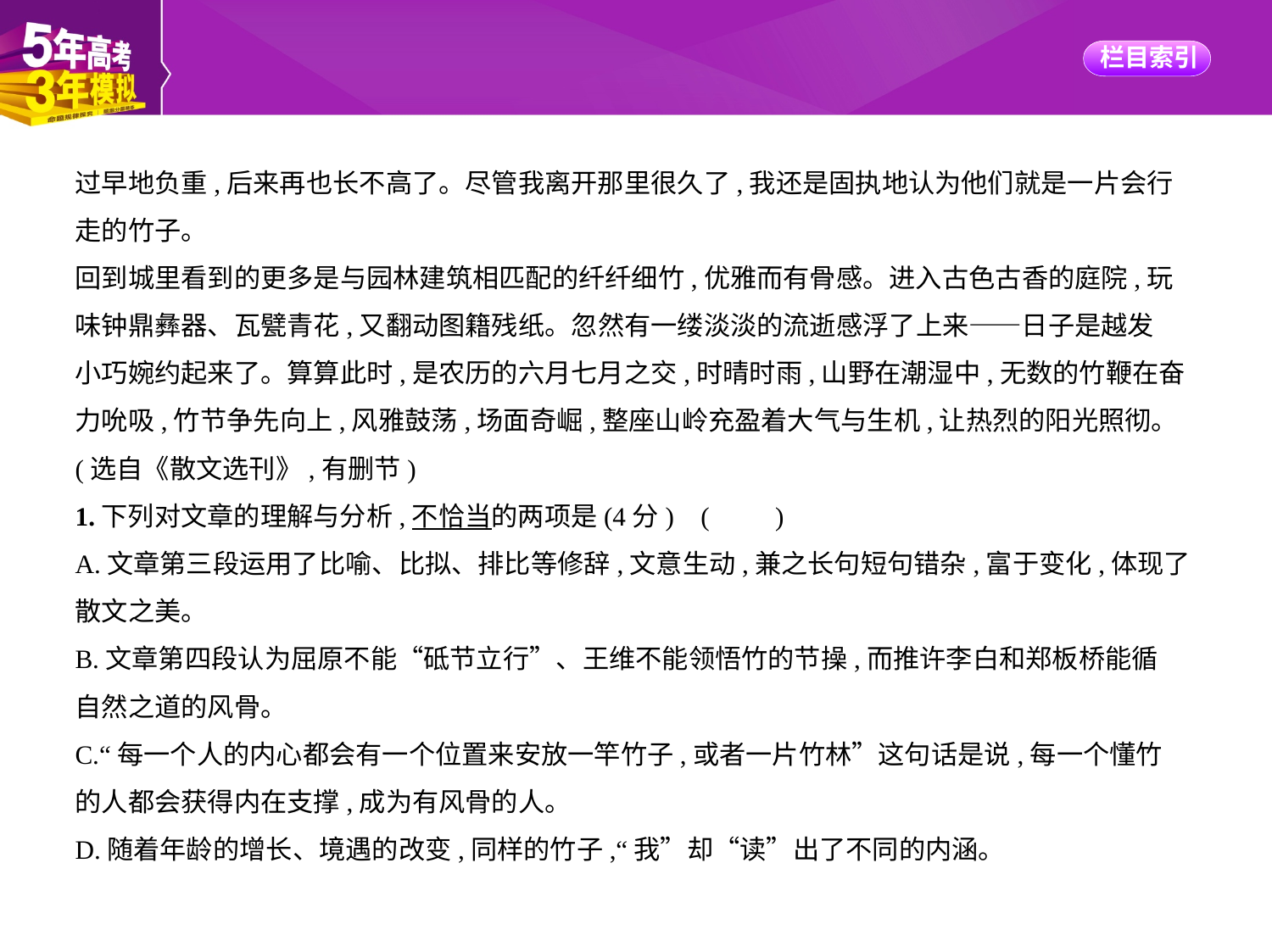

过早地负重,后来再也长不高了。尽管我离开那里很久了,我还是固执地认为他们就是一片会行
走的竹子。
回到城里看到的更多是与园林建筑相匹配的纤纤细竹,优雅而有骨感。进入古色古香的庭院,玩
味钟鼎彝器、瓦甓青花,又翻动图籍残纸。忽然有一缕淡淡的流逝感浮了上来——日子是越发
小巧婉约起来了。算算此时,是农历的六月七月之交,时晴时雨,山野在潮湿中,无数的竹鞭在奋
力吮吸,竹节争先向上,风雅鼓荡,场面奇崛,整座山岭充盈着大气与生机,让热烈的阳光照彻。
(选自《散文选刊》,有删节)
1.下列对文章的理解与分析,不恰当的两项是(4分) (　　)
A.文章第三段运用了比喻、比拟、排比等修辞,文意生动,兼之长句短句错杂,富于变化,体现了
散文之美。
B.文章第四段认为屈原不能“砥节立行”、王维不能领悟竹的节操,而推许李白和郑板桥能循
自然之道的风骨。
C.“每一个人的内心都会有一个位置来安放一竿竹子,或者一片竹林”这句话是说,每一个懂竹
的人都会获得内在支撑,成为有风骨的人。
D.随着年龄的增长、境遇的改变,同样的竹子,“我”却“读”出了不同的内涵。